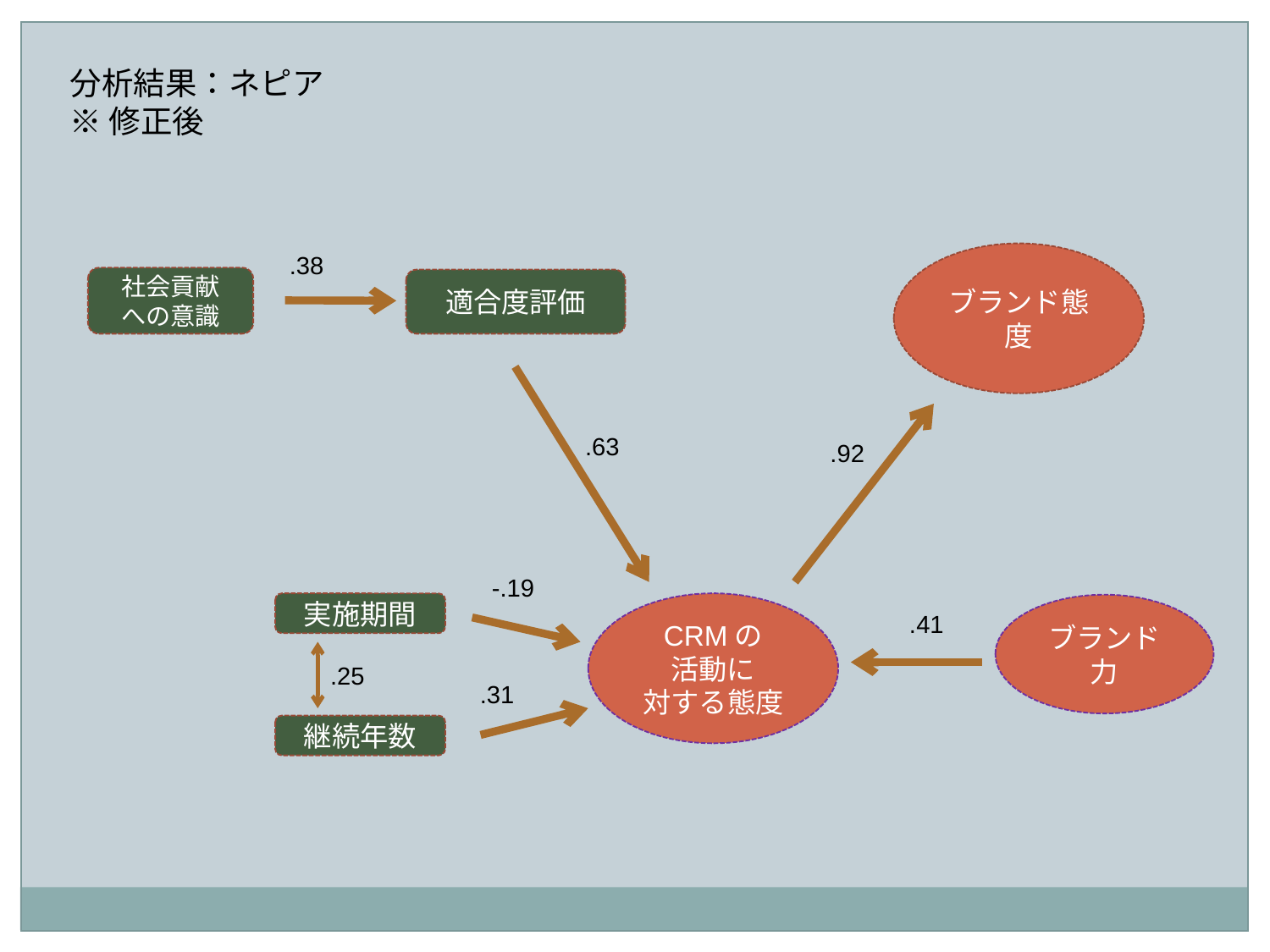

分析結果：ネピア
※修正後
.38
ブランド態度
社会貢献
への意識
適合度評価
.63
.92
-.19
実施期間
CRMの
活動に
対する態度
ブランド力
.41
.25
.31
継続年数